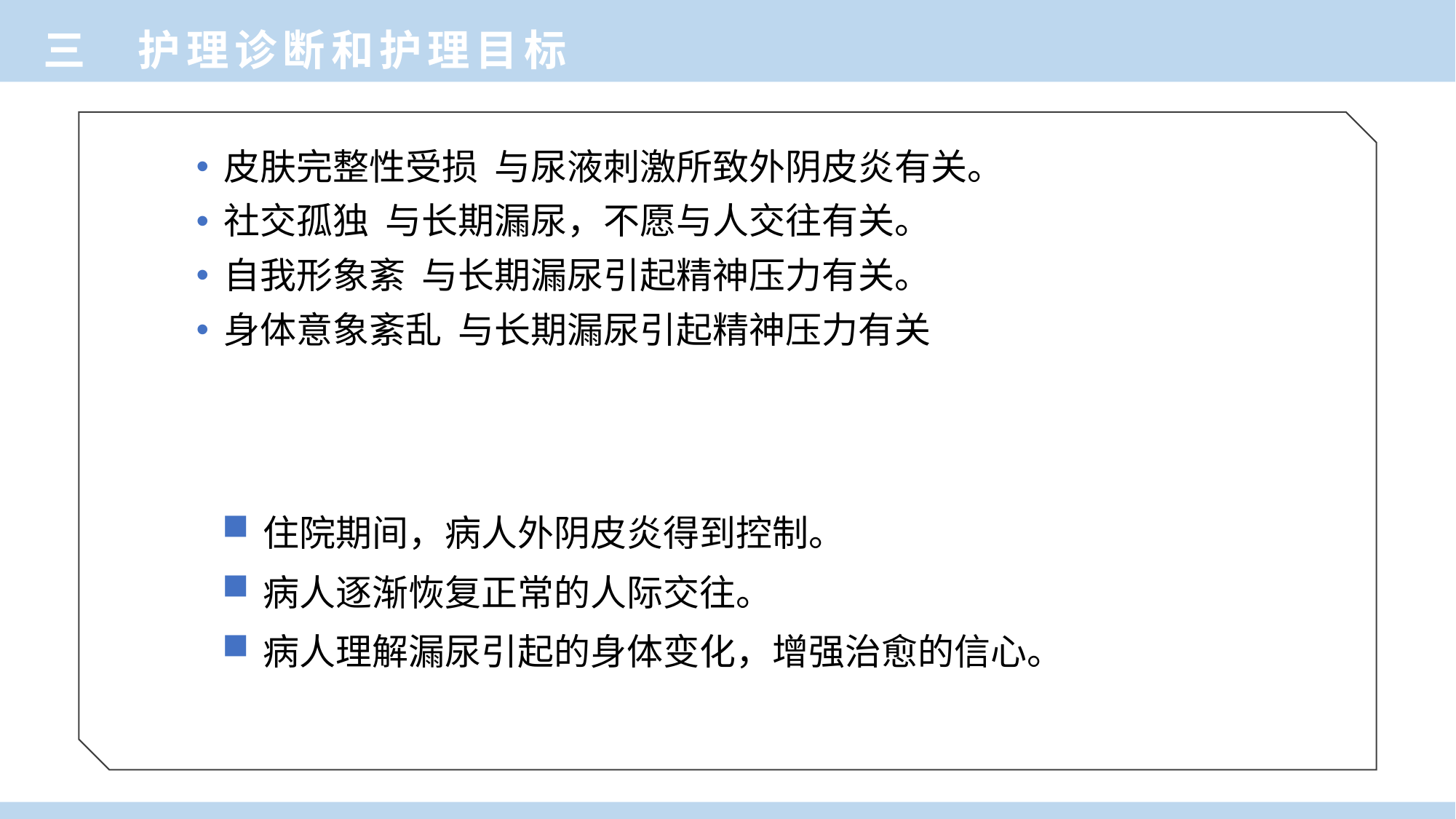

三   护理诊断和护理目标

皮肤完整性受损  与尿液刺激所致外阴皮炎有关。
社交孤独  与长期漏尿，不愿与人交往有关。
自我形象紊  与长期漏尿引起精神压力有关。
身体意象紊乱  与长期漏尿引起精神压力有关
住院期间，病人外阴皮炎得到控制。
病人逐渐恢复正常的人际交往。
病人理解漏尿引起的身体变化，增强治愈的信心。